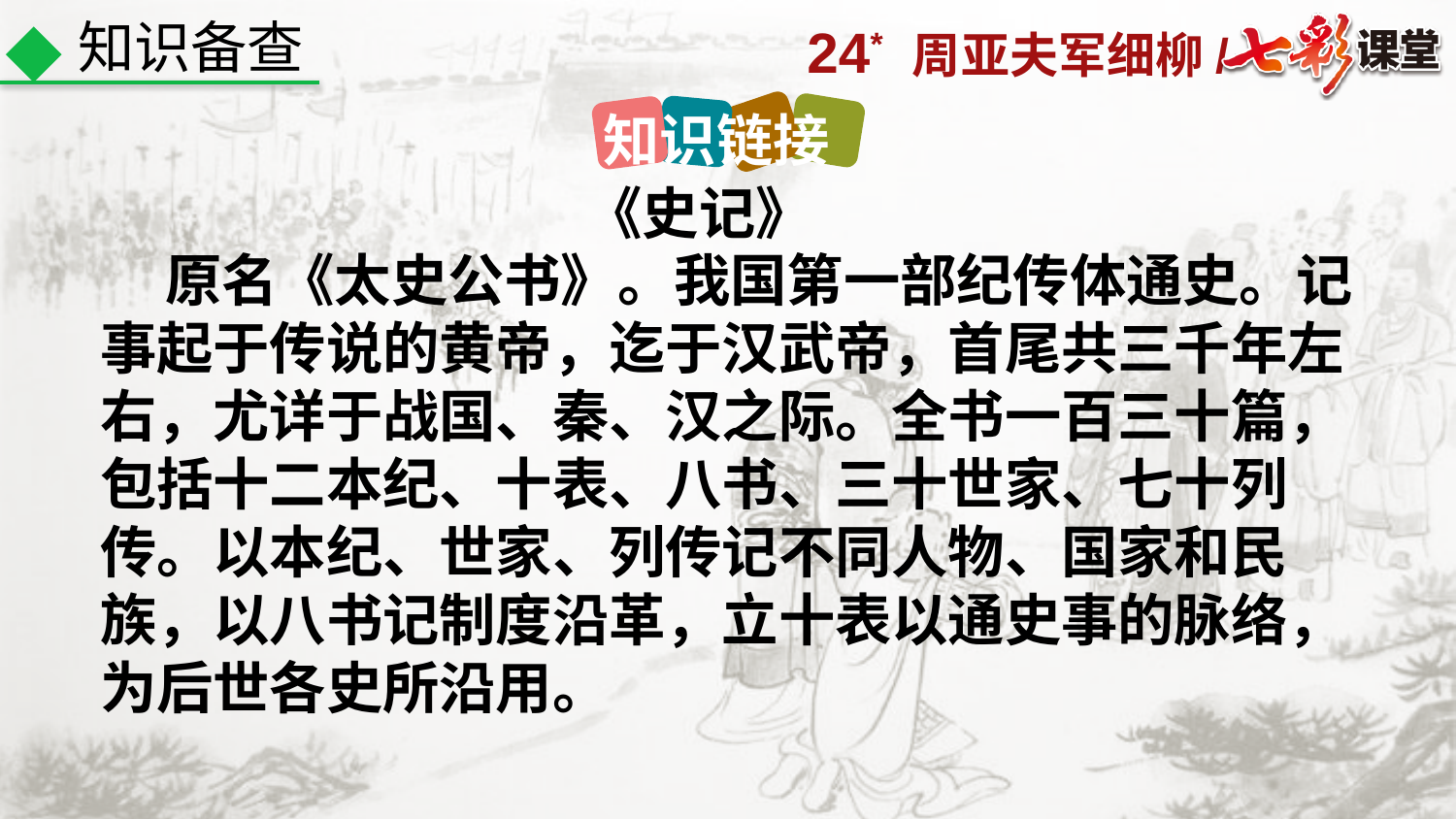

知识备查

知识链接

《史记》
    原名《太史公书》。我国第一部纪传体通史。记事起于传说的黄帝，迄于汉武帝，首尾共三千年左右，尤详于战国、秦、汉之际。全书一百三十篇，包括十二本纪、十表、八书、三十世家、七十列传。以本纪、世家、列传记不同人物、国家和民族，以八书记制度沿革，立十表以通史事的脉络，为后世各史所沿用。